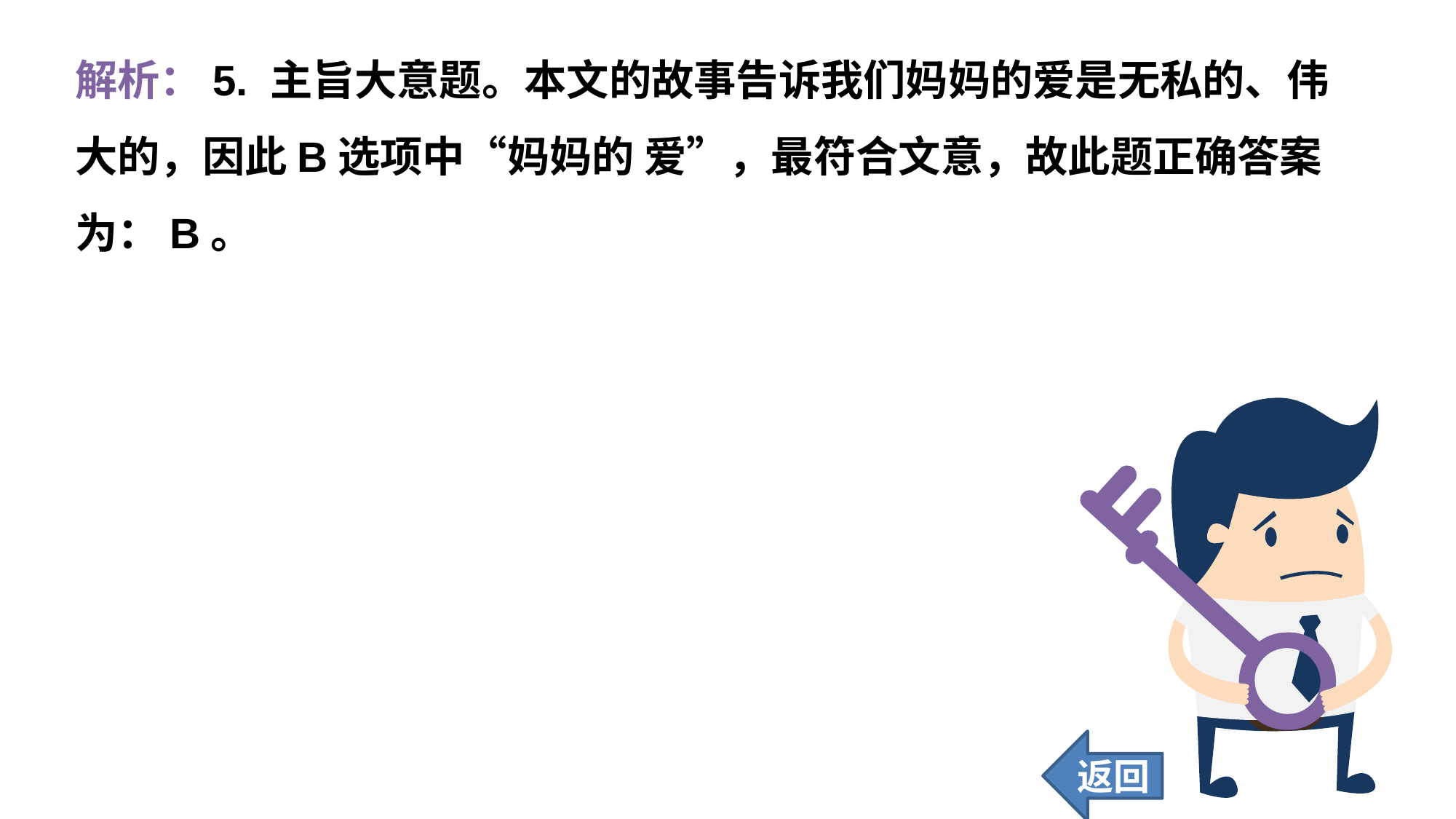

解析：5. 主旨大意题。本文的故事告诉我们妈妈的爱是无私的、伟大的，因此B选项中“妈妈的 爱”，最符合文意，故此题正确答案为：B。

返回
71